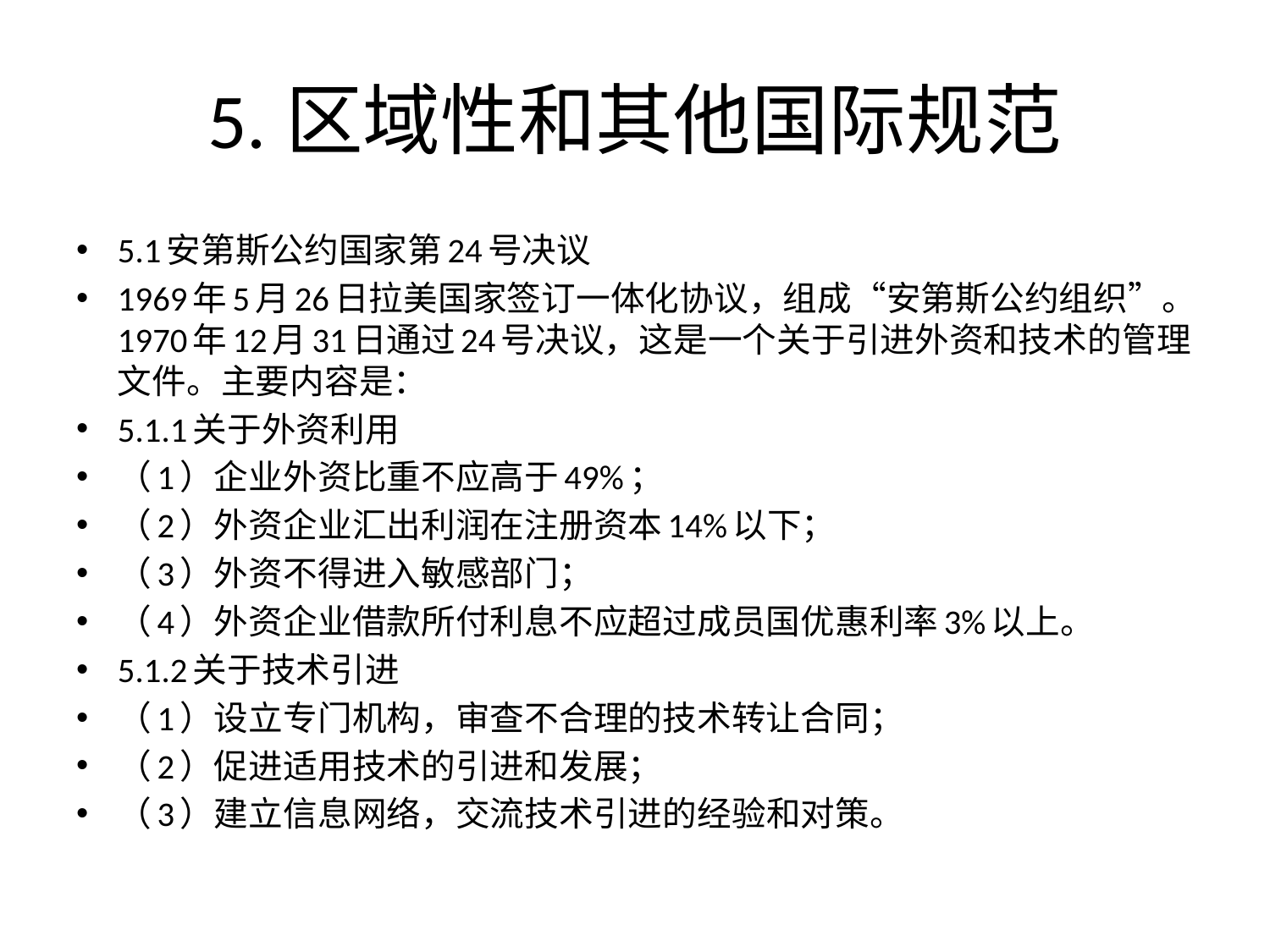

# 5.区域性和其他国际规范
5.1安第斯公约国家第24号决议
1969年5月26日拉美国家签订一体化协议，组成“安第斯公约组织”。1970年12月31日通过24号决议，这是一个关于引进外资和技术的管理文件。主要内容是：
5.1.1关于外资利用
（1）企业外资比重不应高于49%；
（2）外资企业汇出利润在注册资本14%以下；
（3）外资不得进入敏感部门；
（4）外资企业借款所付利息不应超过成员国优惠利率3%以上。
5.1.2关于技术引进
（1）设立专门机构，审查不合理的技术转让合同；
（2）促进适用技术的引进和发展；
（3）建立信息网络，交流技术引进的经验和对策。